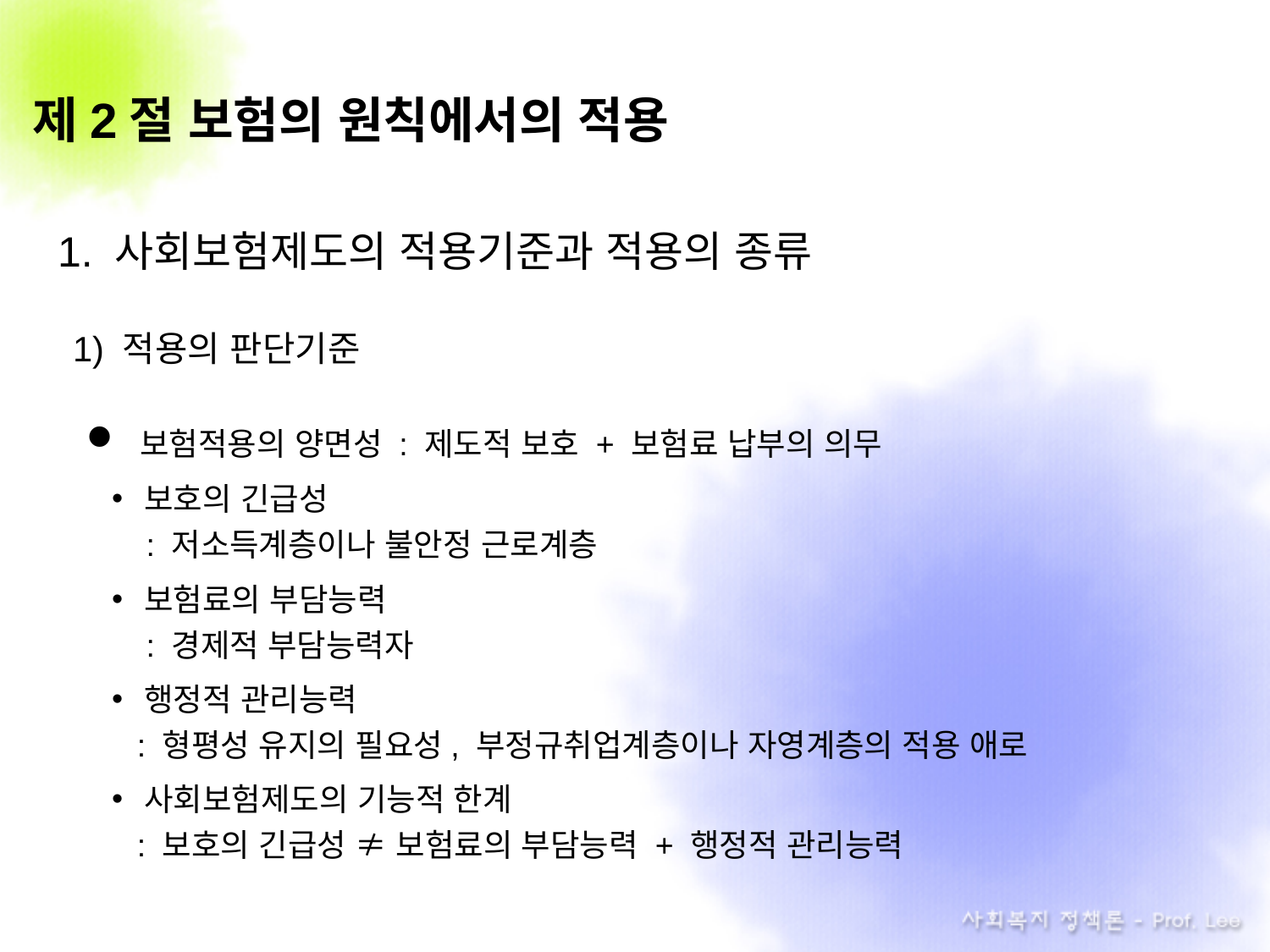

# 제2절 보험의 원칙에서의 적용
1. 사회보험제도의 적용기준과 적용의 종류

1) 적용의 판단기준

 보험적용의 양면성 : 제도적 보호 + 보험료 납부의 의무
보호의 긴급성
 : 저소득계층이나 불안정 근로계층
보험료의 부담능력
 : 경제적 부담능력자
행정적 관리능력
: 형평성 유지의 필요성, 부정규취업계층이나 자영계층의 적용 애로
사회보험제도의 기능적 한계
: 보호의 긴급성 ≠ 보험료의 부담능력 + 행정적 관리능력